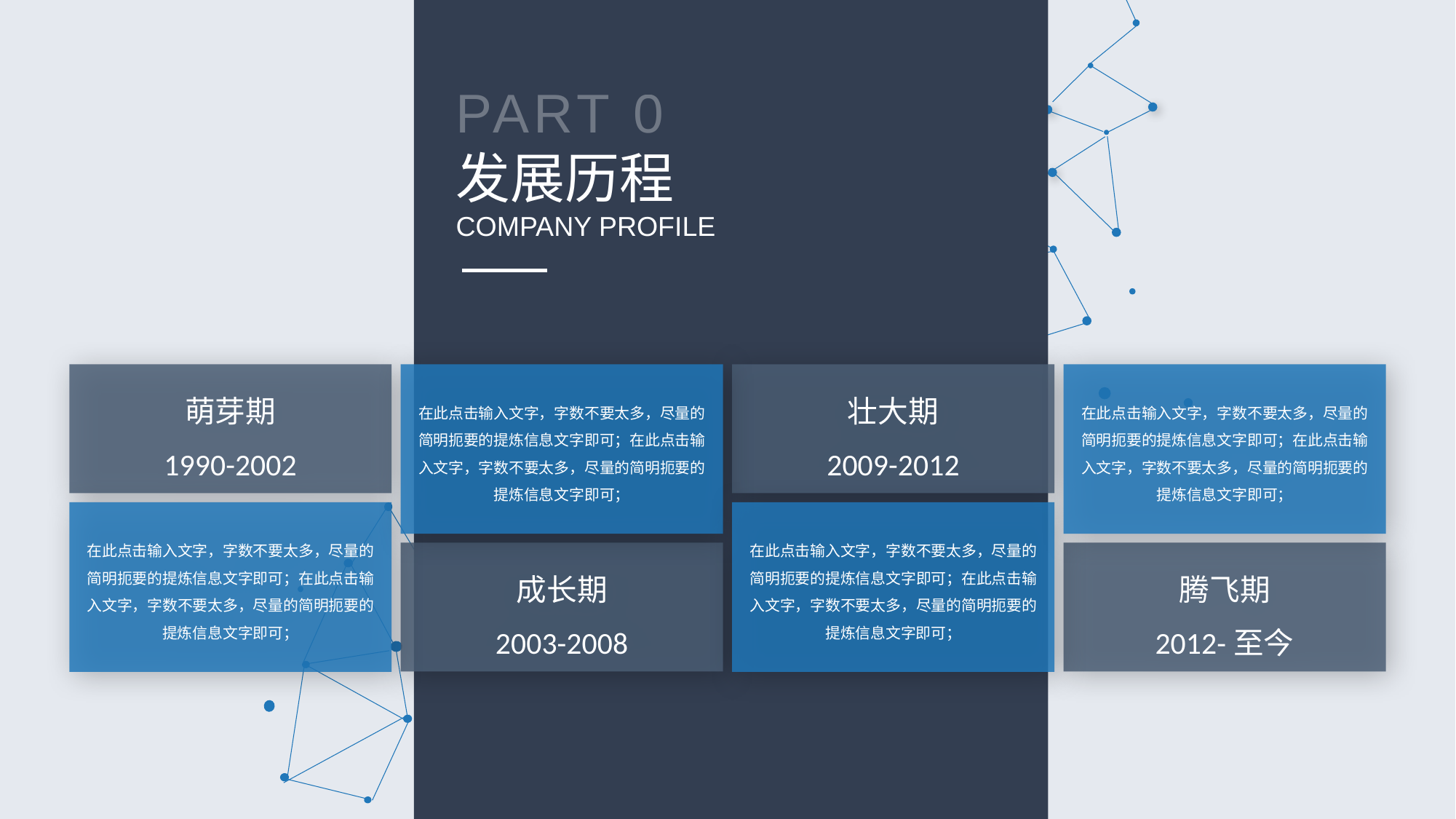

PART 01
发展历程
COMPANY PROFILE
萌芽期
1990-2002
在此点击输入文字，字数不要太多，尽量的简明扼要的提炼信息文字即可；在此点击输入文字，字数不要太多，尽量的简明扼要的提炼信息文字即可；
壮大期
2009-2012
在此点击输入文字，字数不要太多，尽量的简明扼要的提炼信息文字即可；在此点击输入文字，字数不要太多，尽量的简明扼要的提炼信息文字即可；
在此点击输入文字，字数不要太多，尽量的简明扼要的提炼信息文字即可；在此点击输入文字，字数不要太多，尽量的简明扼要的提炼信息文字即可；
在此点击输入文字，字数不要太多，尽量的简明扼要的提炼信息文字即可；在此点击输入文字，字数不要太多，尽量的简明扼要的提炼信息文字即可；
成长期
2003-2008
腾飞期
2012-至今